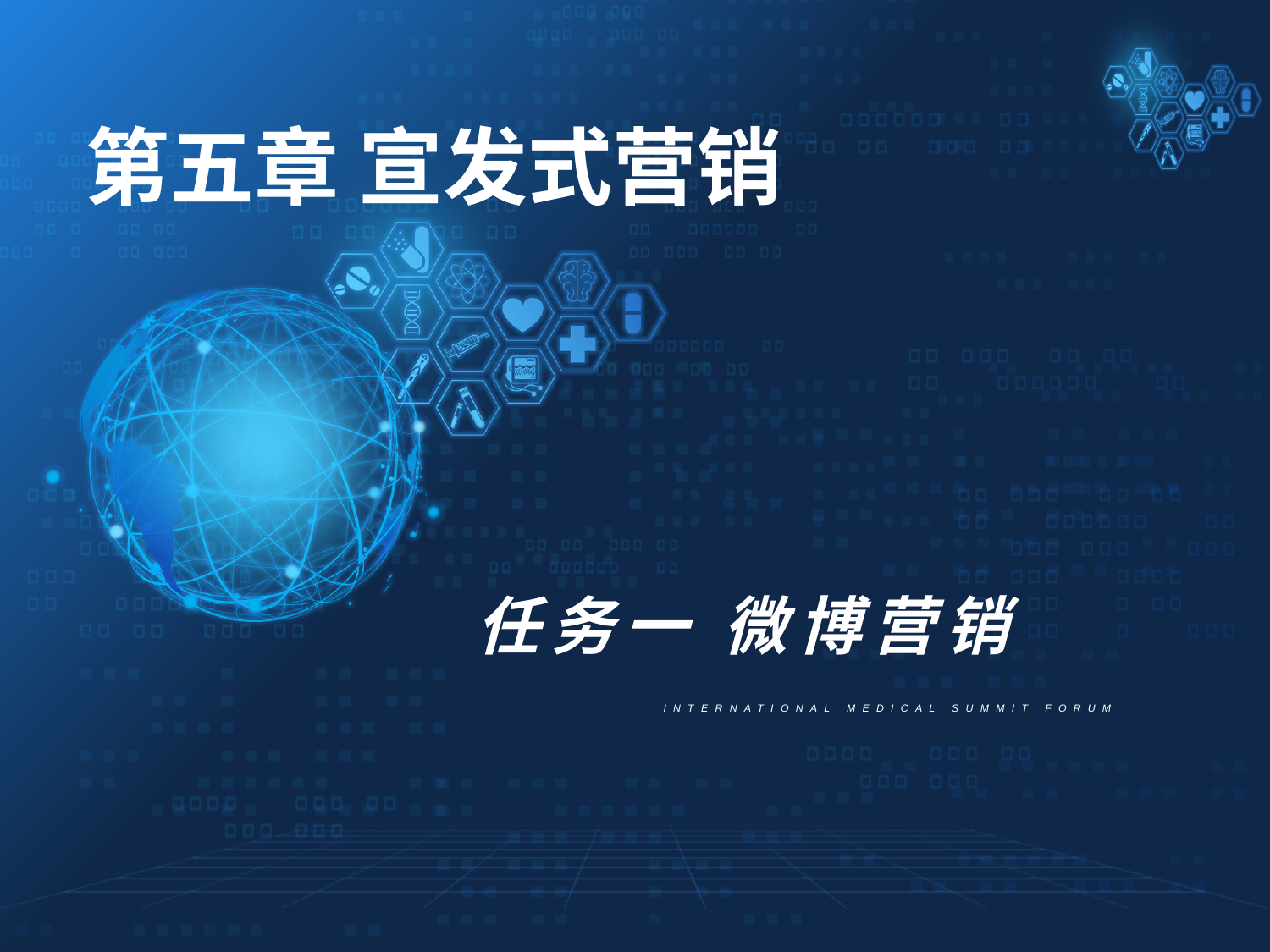

第五章 宣发式营销
任务一 微博营销
INTERNATIONAL MEDICAL SUMMIT FORUM